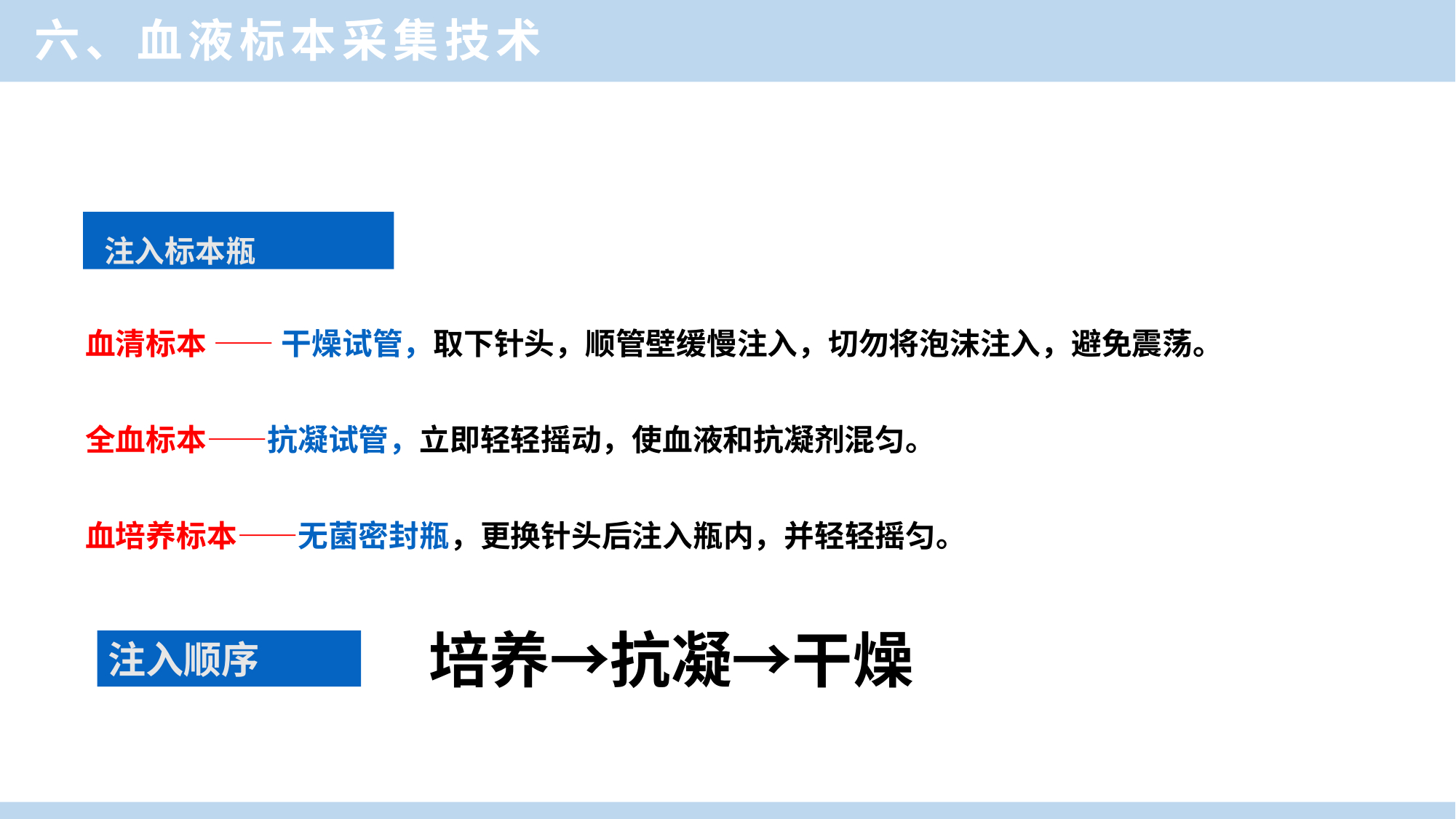

六、血液标本采集技术
  注入标本瓶
血清标本 —— 干燥试管，取下针头，顺管壁缓慢注入，切勿将泡沫注入，避免震荡。

全血标本——抗凝试管，立即轻轻摇动，使血液和抗凝剂混匀。

血培养标本——无菌密封瓶，更换针头后注入瓶内，并轻轻摇匀。
培养→抗凝→干燥
注入顺序